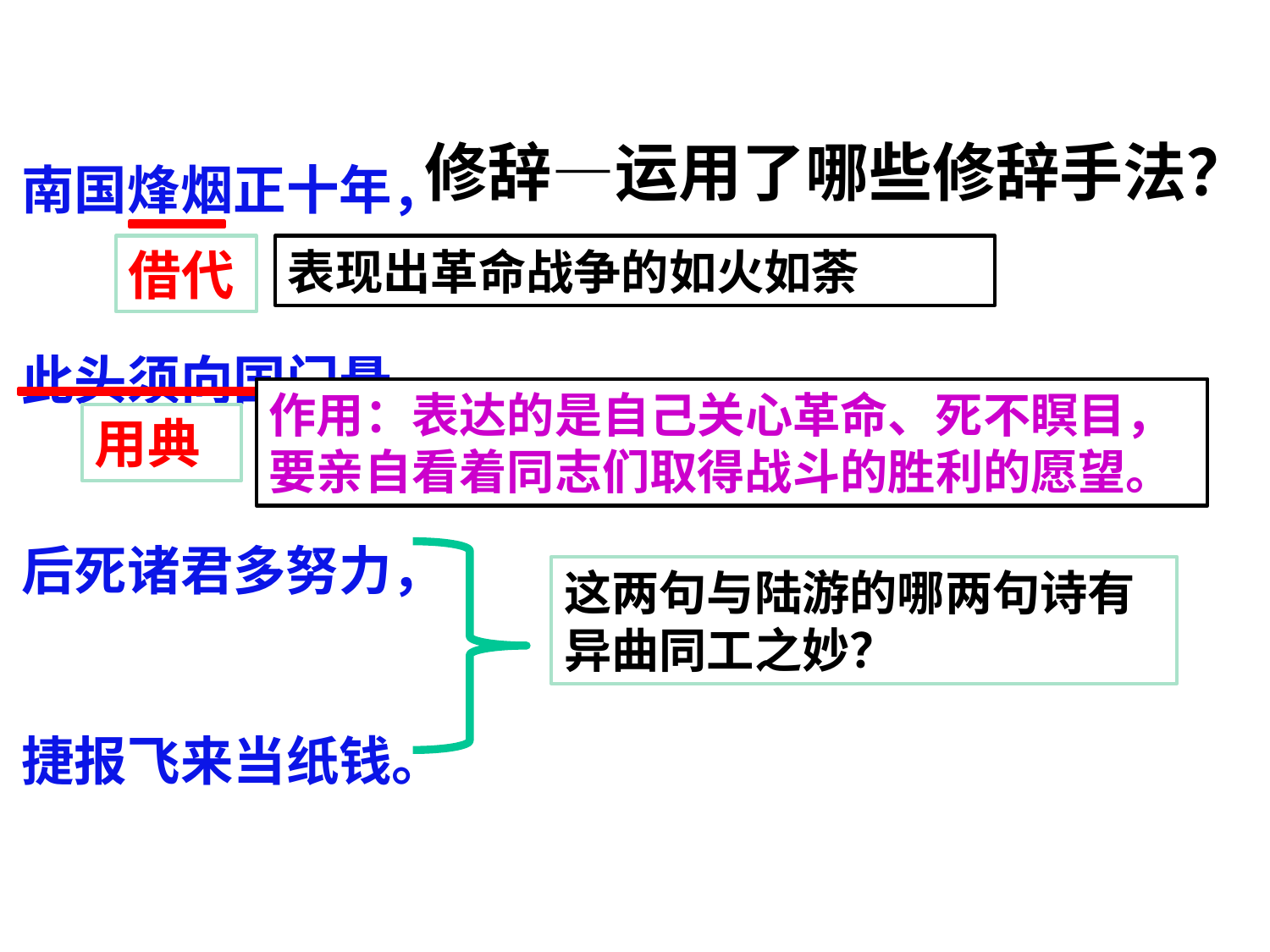

修辞—运用了哪些修辞手法？
南国烽烟正十年，
此头须向国门悬。
后死诸君多努力，
捷报飞来当纸钱。

表现出革命战争的如火如荼
借代

作用：表达的是自己关心革命、死不瞑目，要亲自看着同志们取得战斗的胜利的愿望。
用典

这两句与陆游的哪两句诗有异曲同工之妙？